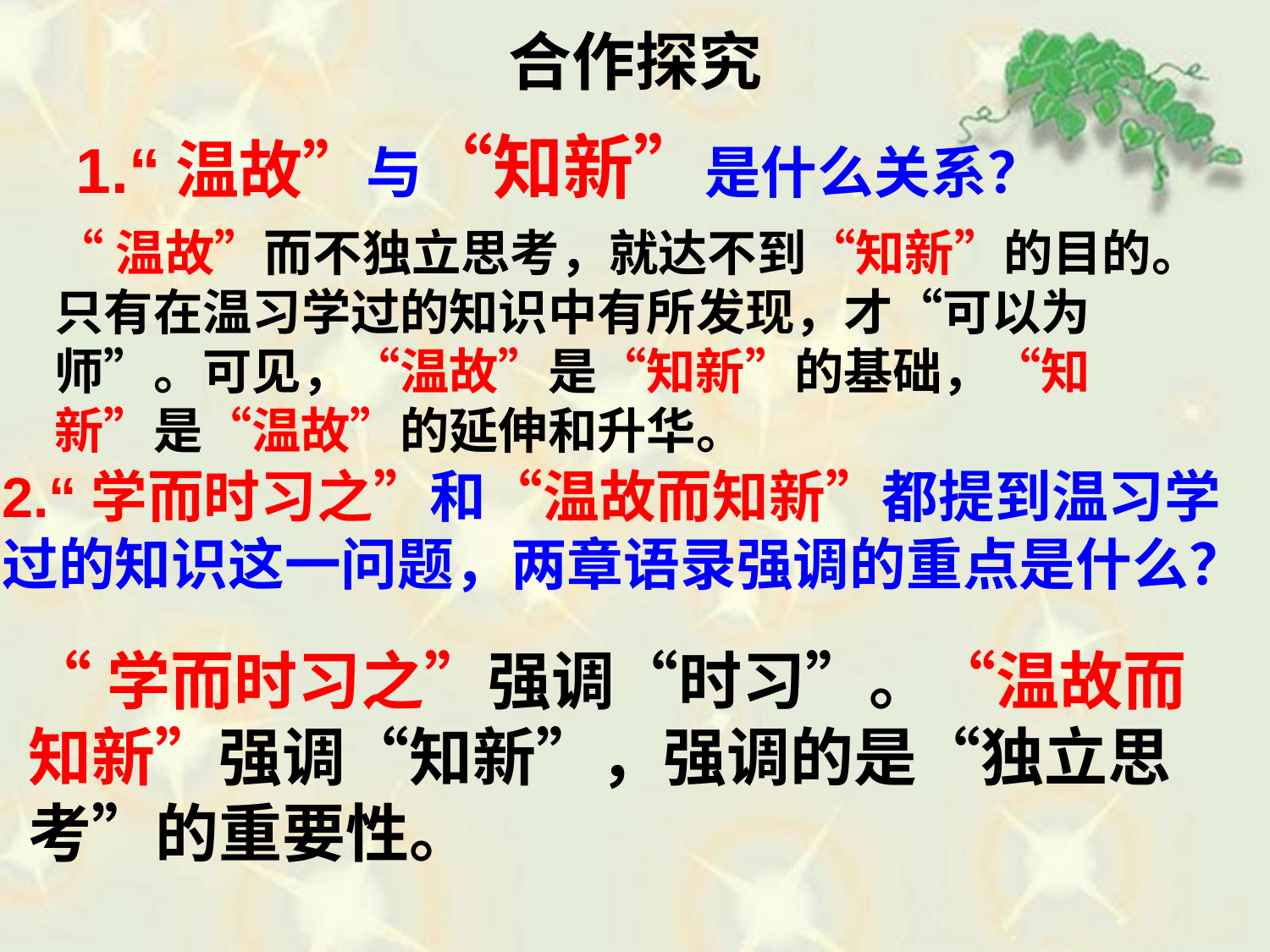

# 合作探究
1.“温故”与“知新”是什么关系？
“温故”而不独立思考，就达不到“知新”的目的。只有在温习学过的知识中有所发现，才“可以为师”。可见，“温故”是“知新”的基础，“知新”是“温故”的延伸和升华。
2.“学而时习之”和“温故而知新”都提到温习学过的知识这一问题，两章语录强调的重点是什么？
“学而时习之”强调“时习”。“温故而知新”强调“知新”，强调的是“独立思考”的重要性。